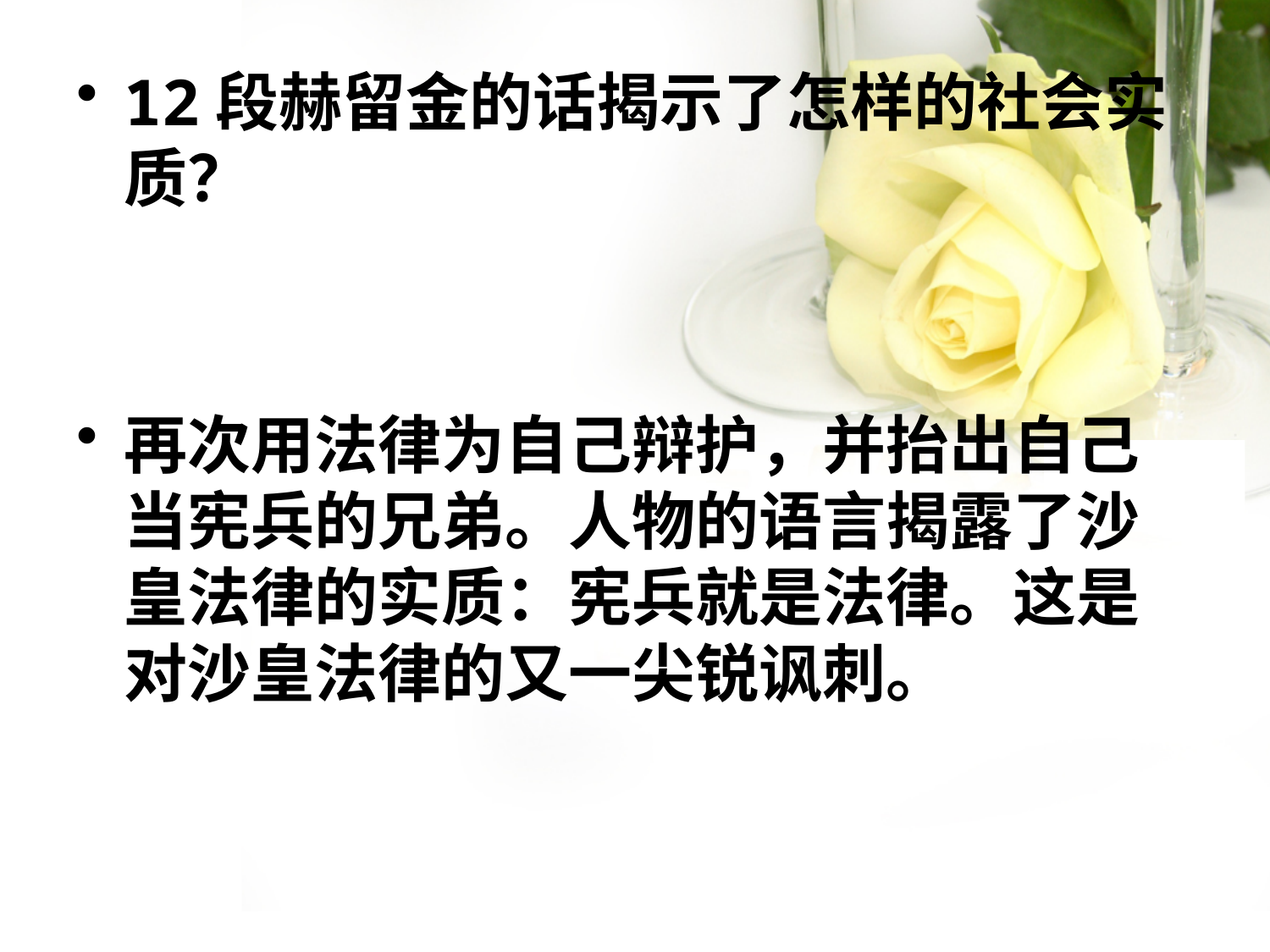

12段赫留金的话揭示了怎样的社会实质？

再次用法律为自己辩护，并抬出自己当宪兵的兄弟。人物的语言揭露了沙皇法律的实质：宪兵就是法律。这是对沙皇法律的又一尖锐讽刺。